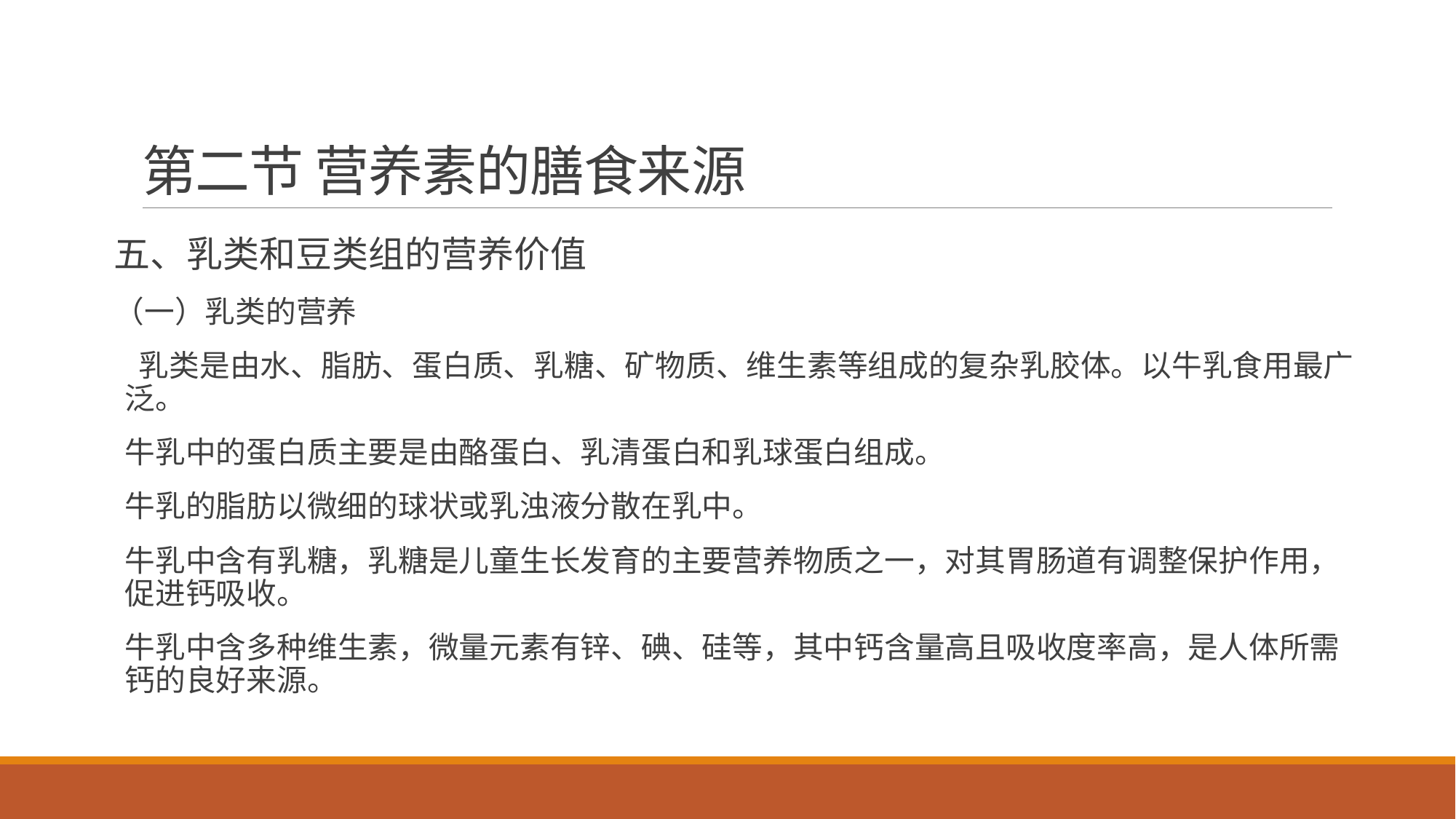

# 第二节 营养素的膳食来源
五、乳类和豆类组的营养价值
（一）乳类的营养
 乳类是由水、脂肪、蛋白质、乳糖、矿物质、维生素等组成的复杂乳胶体。以牛乳食用最广泛。
牛乳中的蛋白质主要是由酪蛋白、乳清蛋白和乳球蛋白组成。
牛乳的脂肪以微细的球状或乳浊液分散在乳中。
牛乳中含有乳糖，乳糖是儿童生长发育的主要营养物质之一，对其胃肠道有调整保护作用，促进钙吸收。
牛乳中含多种维生素，微量元素有锌、碘、硅等，其中钙含量高且吸收度率高，是人体所需钙的良好来源。